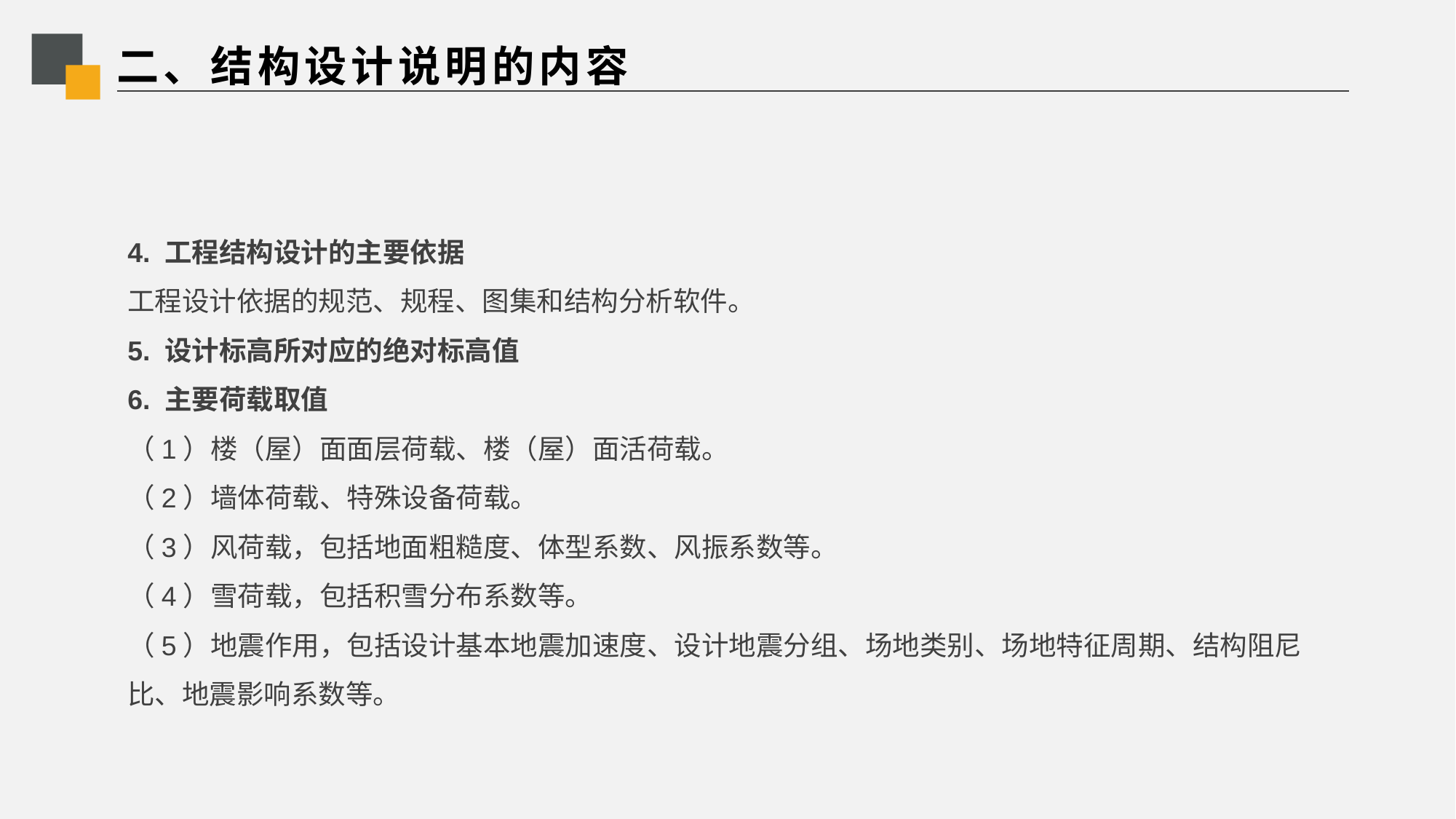

# 二、结构设计说明的内容
4. 工程结构设计的主要依据
工程设计依据的规范、规程、图集和结构分析软件。
5. 设计标高所对应的绝对标高值
6. 主要荷载取值
（1）楼（屋）面面层荷载、楼（屋）面活荷载。
（2）墙体荷载、特殊设备荷载。
（3）风荷载，包括地面粗糙度、体型系数、风振系数等。
（4）雪荷载，包括积雪分布系数等。
（5）地震作用，包括设计基本地震加速度、设计地震分组、场地类别、场地特征周期、结构阻尼比、地震影响系数等。